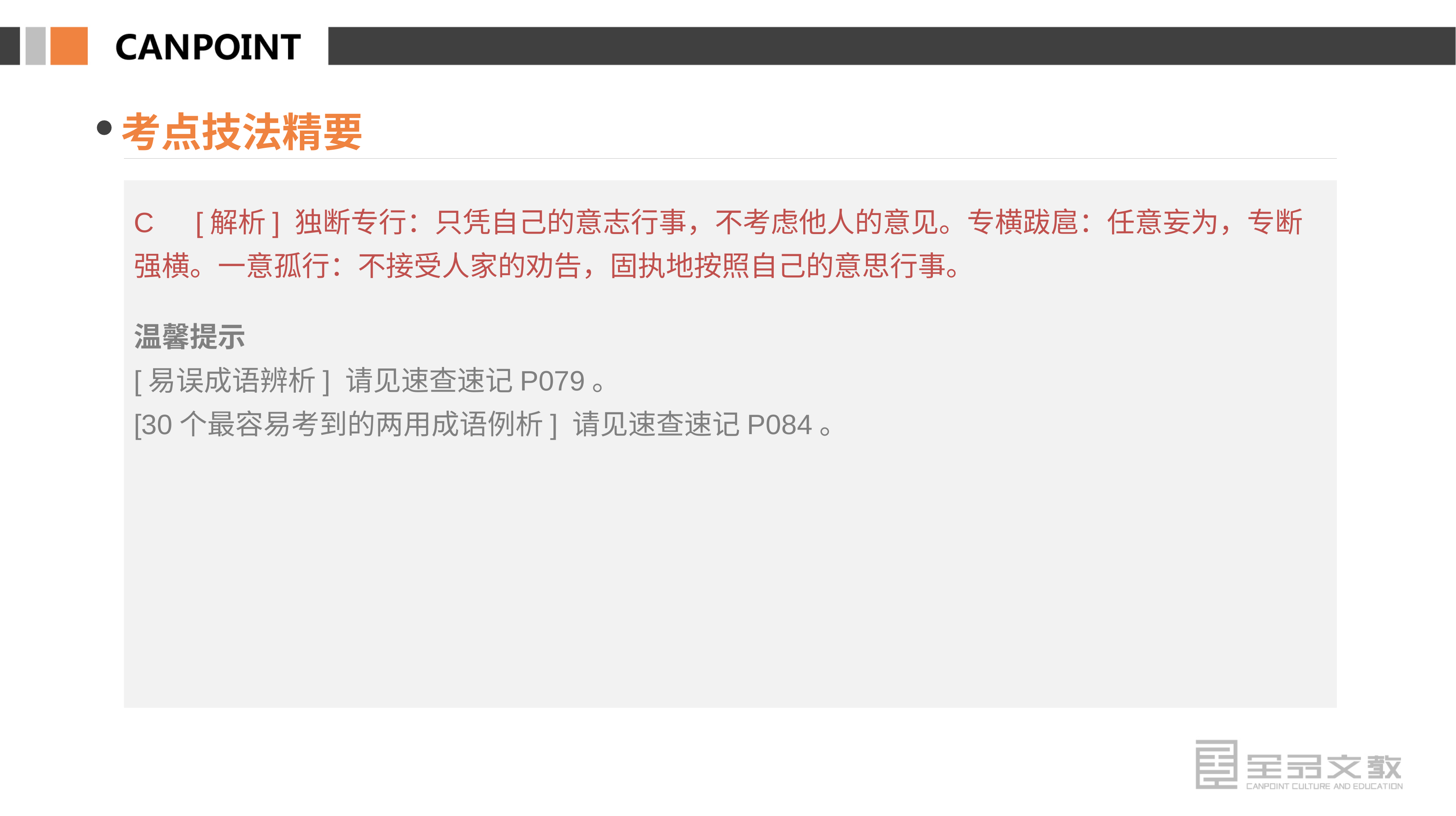

考点技法精要

C　[解析] 独断专行：只凭自己的意志行事，不考虑他人的意见。专横跋扈：任意妄为，专断强横。一意孤行：不接受人家的劝告，固执地按照自己的意思行事。
温馨提示
[易误成语辨析] 请见速查速记P079。
[30个最容易考到的两用成语例析] 请见速查速记P084。